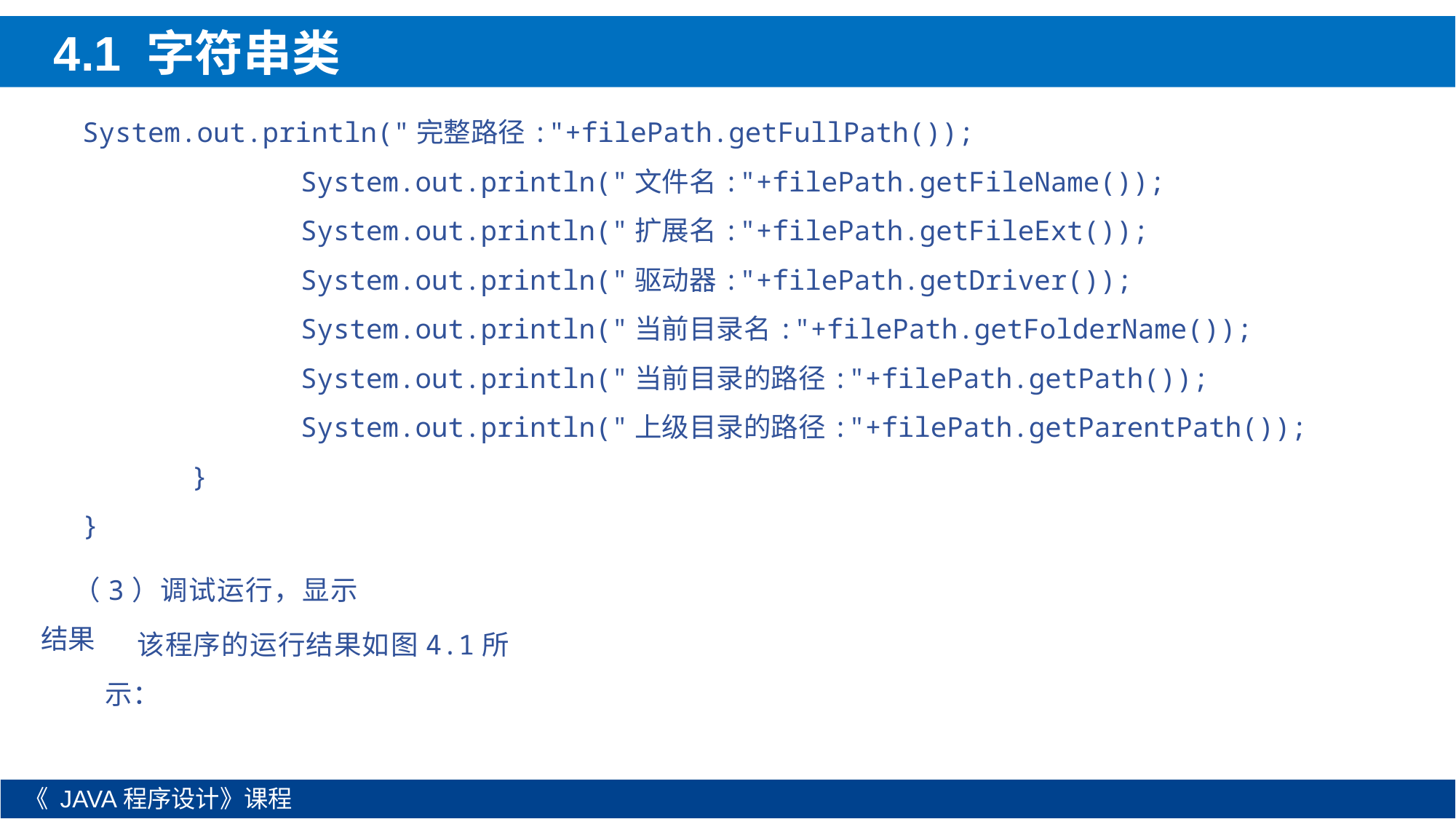

4.1 字符串类
System.out.println("完整路径:"+filePath.getFullPath());
		System.out.println("文件名:"+filePath.getFileName());
		System.out.println("扩展名:"+filePath.getFileExt());
		System.out.println("驱动器:"+filePath.getDriver());
		System.out.println("当前目录名:"+filePath.getFolderName());
		System.out.println("当前目录的路径:"+filePath.getPath());
		System.out.println("上级目录的路径:"+filePath.getParentPath());
	}
}
（3）调试运行，显示结果
该程序的运行结果如图4.1所示：
《 JAVA程序设计》课程